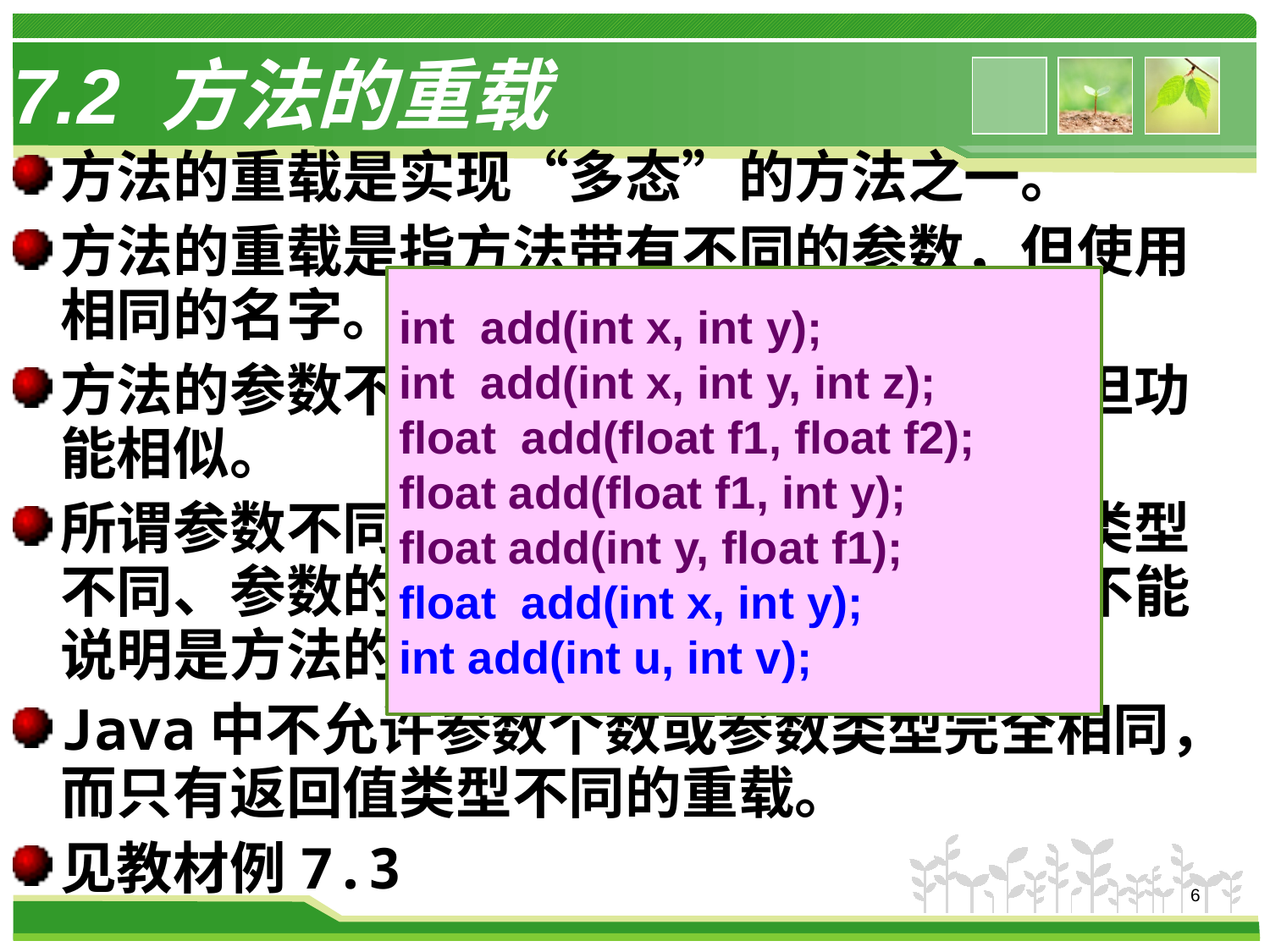

# 7.2 方法的重载
方法的重载是实现“多态”的方法之一。
方法的重载是指方法带有不同的参数，但使用相同的名字。
方法的参数不同则表示实现不同的功能，但功能相似。
所谓参数不同是指：参数个数不同、参数类型不同、参数的顺序不同。参数的名字不同不能说明是方法的重载。
Java中不允许参数个数或参数类型完全相同，而只有返回值类型不同的重载。
见教材例7.3
int  add(int x, int y);
int  add(int x, int y, int z);
float  add(float f1, float f2);
float add(float f1, int y);
float add(int y, float f1);
float  add(int x, int y);
int add(int u, int v);
6